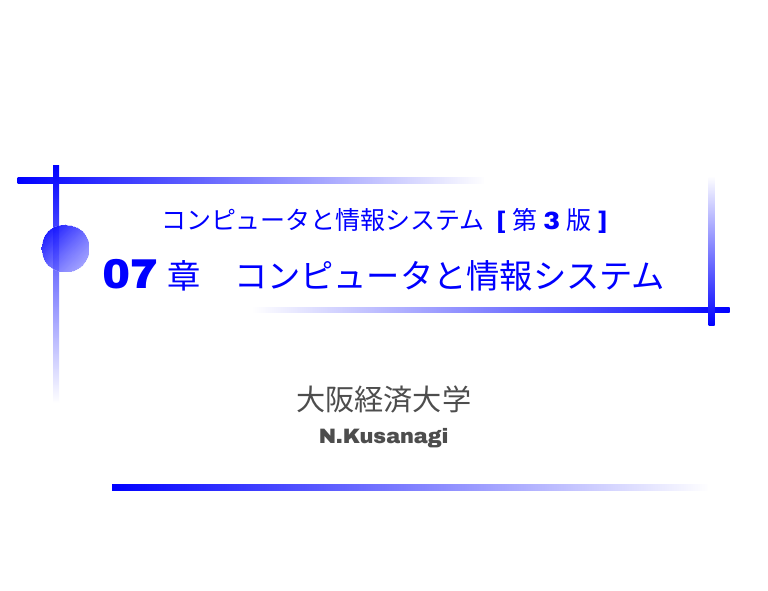

# コンピュータと情報システム [第3版] 07章　コンピュータと情報システム
大阪経済大学
N.Kusanagi